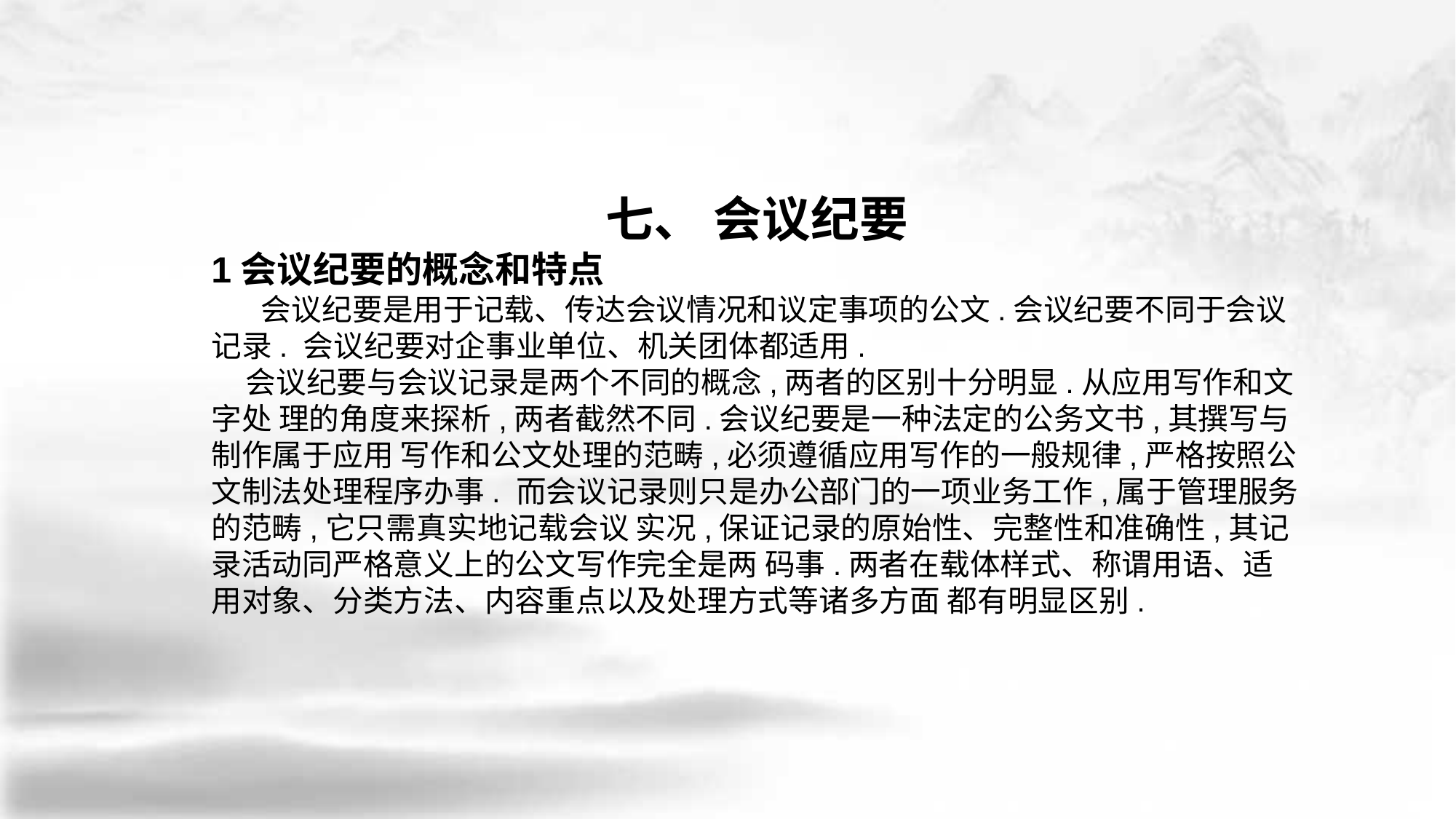

七、 会议纪要
1会议纪要的概念和特点
       会议纪要是用于记载、传达会议情况和议定事项的公文.会议纪要不同于会议记录. 会议纪要对企事业单位、机关团体都适用.
    会议纪要与会议记录是两个不同的概念,两者的区别十分明显.从应用写作和文字处 理的角度来探析,两者截然不同.会议纪要是一种法定的公务文书,其撰写与制作属于应用 写作和公文处理的范畴,必须遵循应用写作的一般规律,严格按照公文制法处理程序办事. 而会议记录则只是办公部门的一项业务工作,属于管理服务的范畴,它只需真实地记载会议 实况,保证记录的原始性、完整性和准确性,其记录活动同严格意义上的公文写作完全是两 码事.两者在载体样式、称谓用语、适用对象、分类方法、内容重点以及处理方式等诸多方面 都有明显区别.